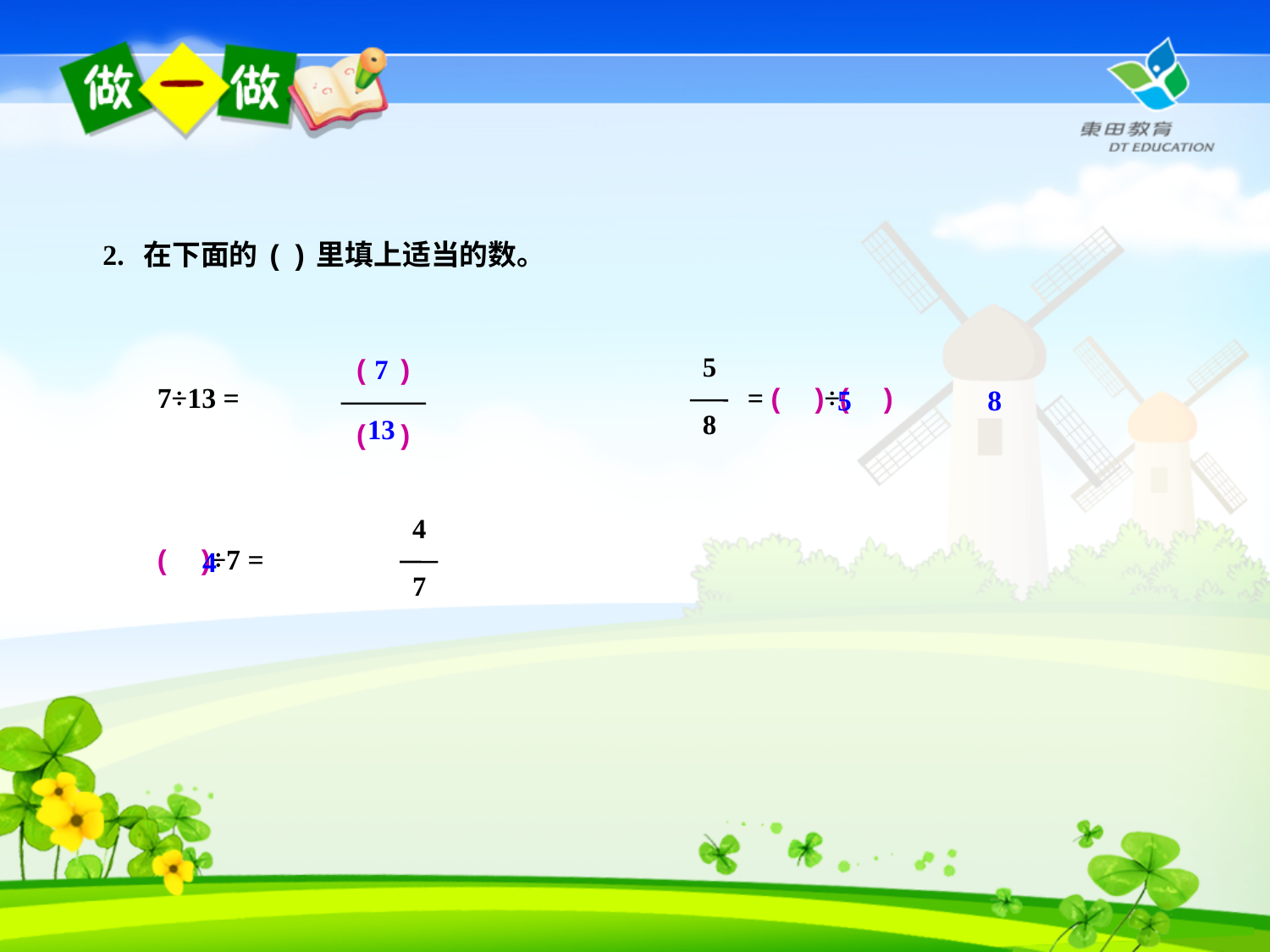

2. 在下面的(  )里填上适当的数。
7
13
5
8

(     )
(     )

7÷13 =
= (     )÷(     )
5
8
4
7

(     )÷7 =
4